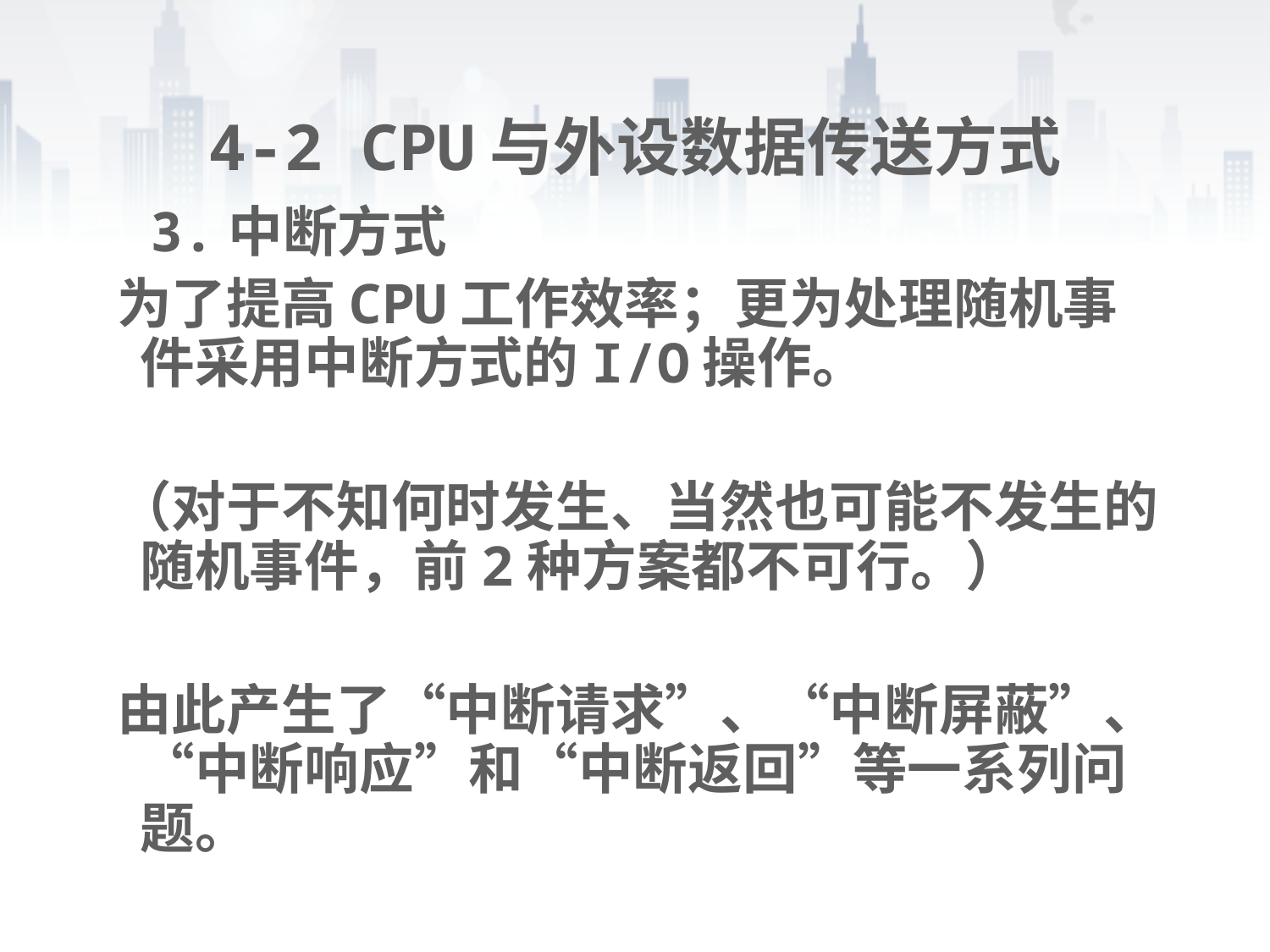

# 4-2 CPU与外设数据传送方式
 3.中断方式
为了提高CPU工作效率；更为处理随机事件采用中断方式的I/O操作。

（对于不知何时发生、当然也可能不发生的随机事件，前2种方案都不可行。）

由此产生了“中断请求”、“中断屏蔽”、“中断响应”和“中断返回”等一系列问题。